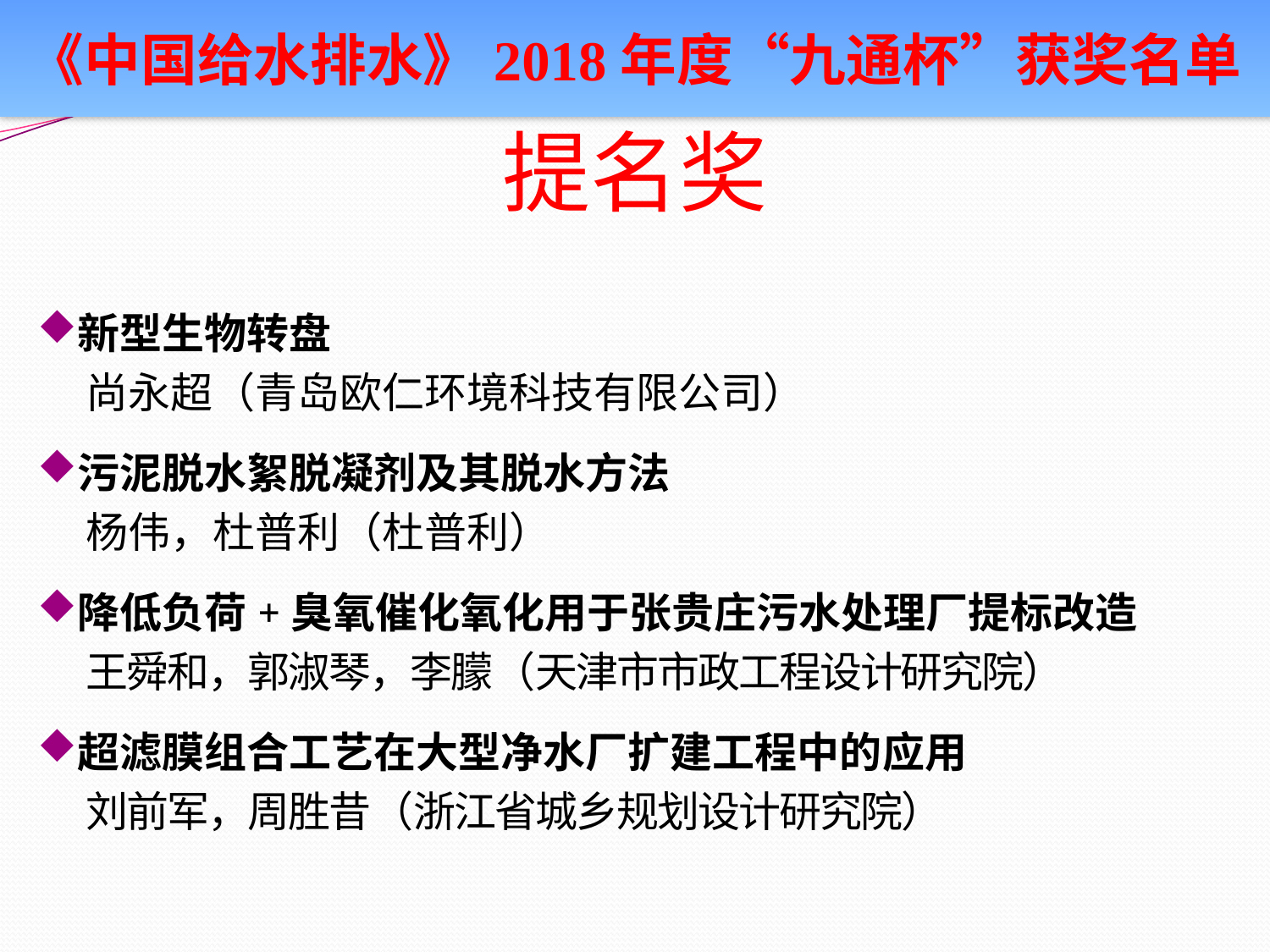

《中国给水排水》2018年度“九通杯”获奖名单
# 提名奖
新型生物转盘
    尚永超（青岛欧仁环境科技有限公司）
污泥脱水絮脱凝剂及其脱水方法
    杨伟，杜普利（杜普利）
降低负荷+臭氧催化氧化用于张贵庄污水处理厂提标改造
    王舜和，郭淑琴，李朦（天津市市政工程设计研究院）
超滤膜组合工艺在大型净水厂扩建工程中的应用
    刘前军，周胜昔（浙江省城乡规划设计研究院）